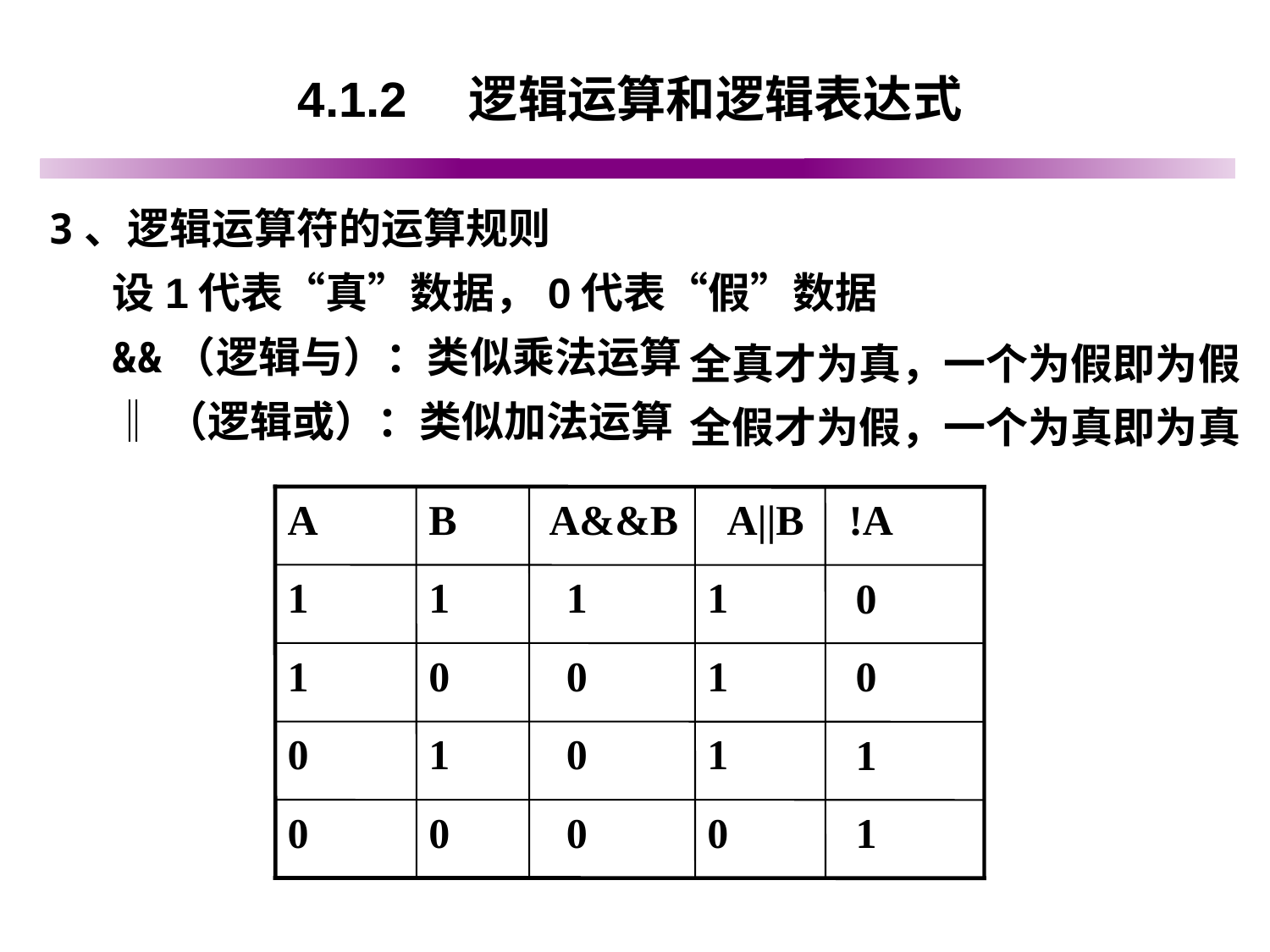

# 4.1.2　逻辑运算和逻辑表达式
3、逻辑运算符的运算规则
设1代表“真”数据，0代表“假”数据
&&（逻辑与）：类似乘法运算
‖（逻辑或）：类似加法运算
全真才为真，一个为假即为假
全假才为假，一个为真即为真
A

B

A||B

A&&B

!A

1

1
1
1
0
1

0
0
1
0
0

1
0
1
1
0

0
0
0
1